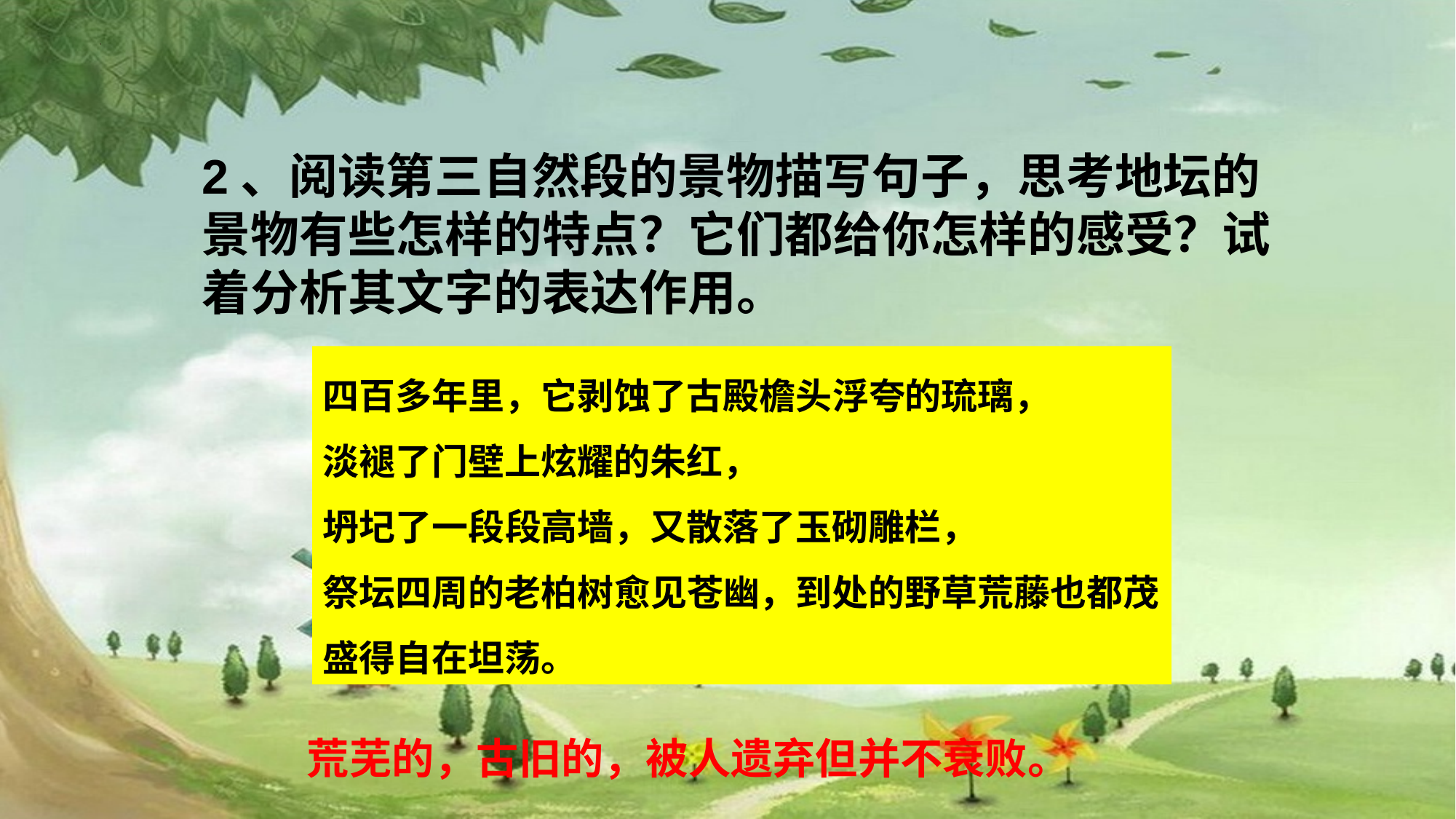

2、阅读第三自然段的景物描写句子，思考地坛的景物有些怎样的特点？它们都给你怎样的感受？试着分析其文字的表达作用。
四百多年里，它剥蚀了古殿檐头浮夸的琉璃，
淡褪了门壁上炫耀的朱红，
坍圮了一段段高墙，又散落了玉砌雕栏，
祭坛四周的老柏树愈见苍幽，到处的野草荒藤也都茂盛得自在坦荡。
荒芜的，古旧的，被人遗弃但并不衰败。